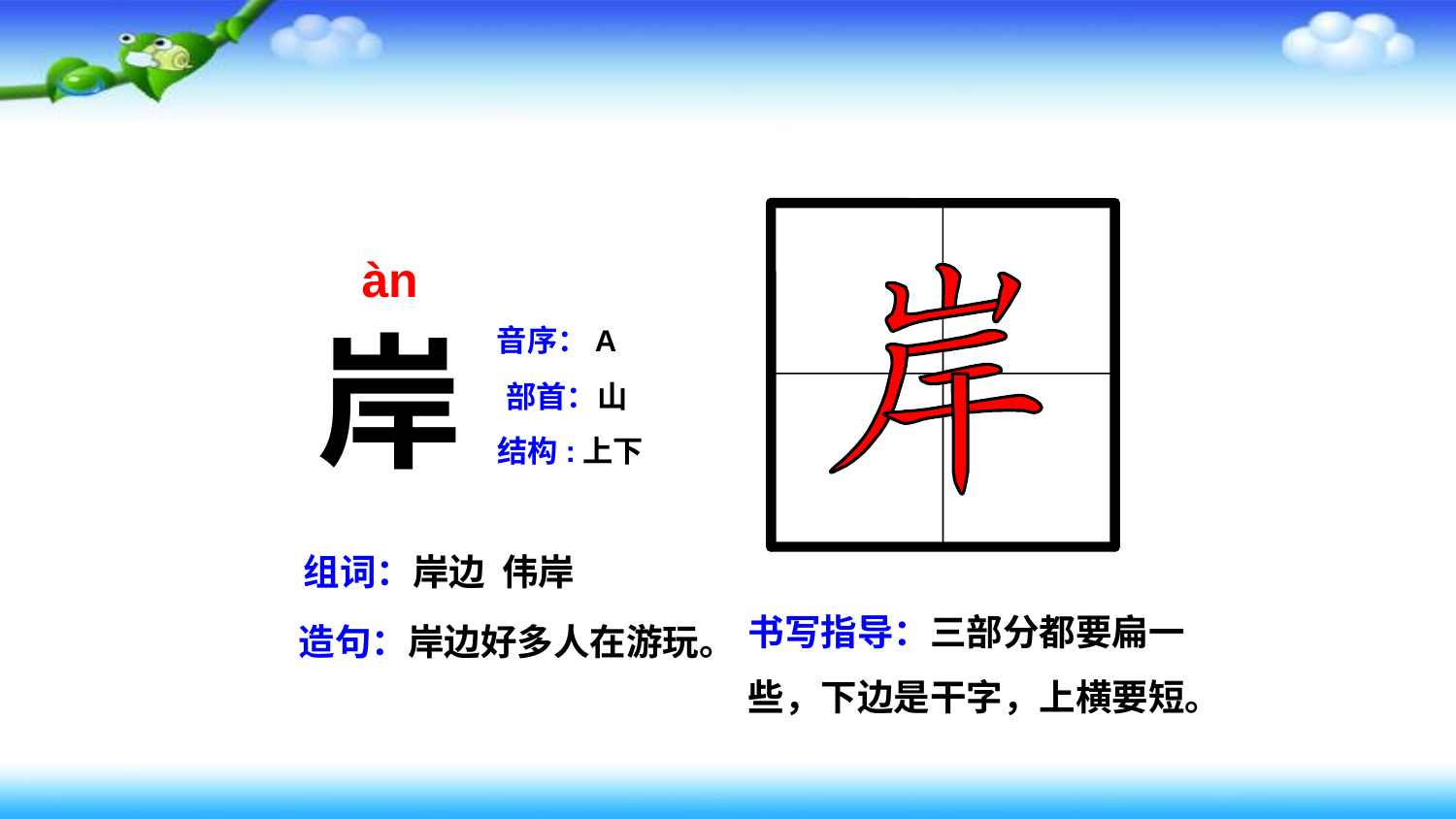

àn

岸
音序：A

部首：山

结构:上下
组词：岸边  伟岸
书写指导：三部分都要扁一些，下边是干字，上横要短。
造句：岸边好多人在游玩。